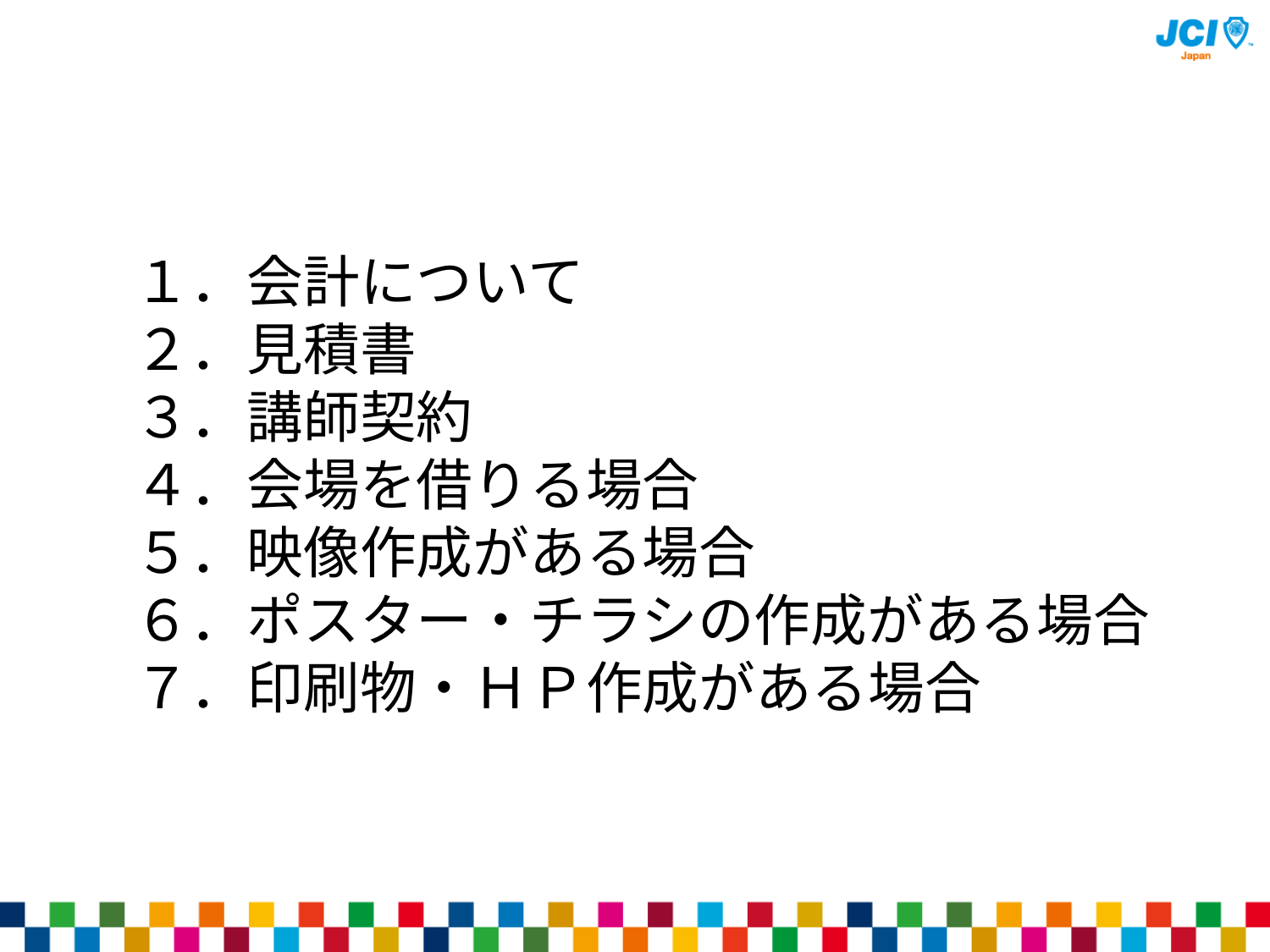

１．会計について
　２．見積書
　３．講師契約
　４．会場を借りる場合
　５．映像作成がある場合
　６．ポスター・チラシの作成がある場合
　７．印刷物・ＨＰ作成がある場合